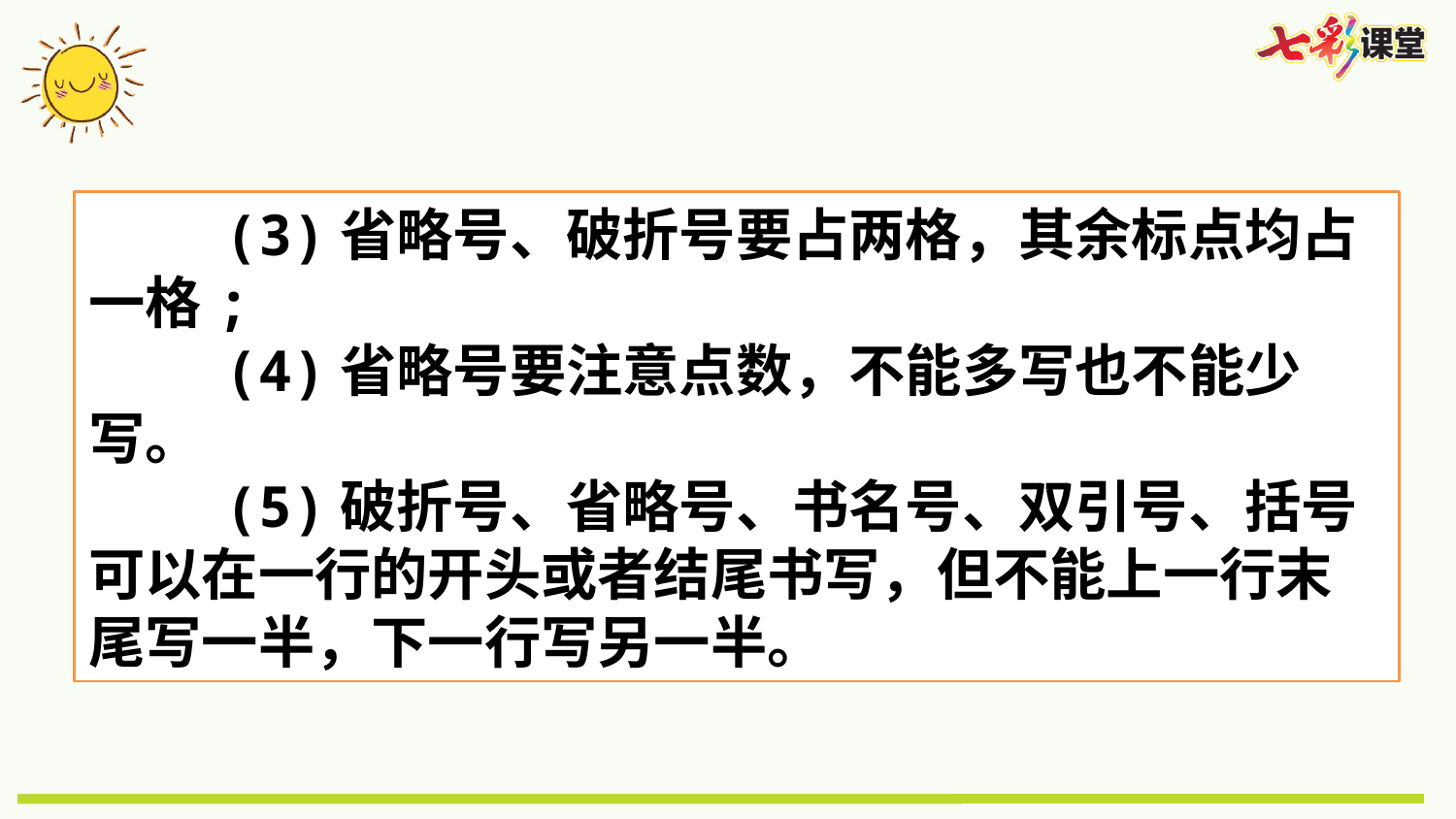

(3)省略号、破折号要占两格，其余标点均占一格;
    (4)省略号要注意点数，不能多写也不能少写。
    (5)破折号、省略号、书名号、双引号、括号可以在一行的开头或者结尾书写，但不能上一行末尾写一半，下一行写另一半。